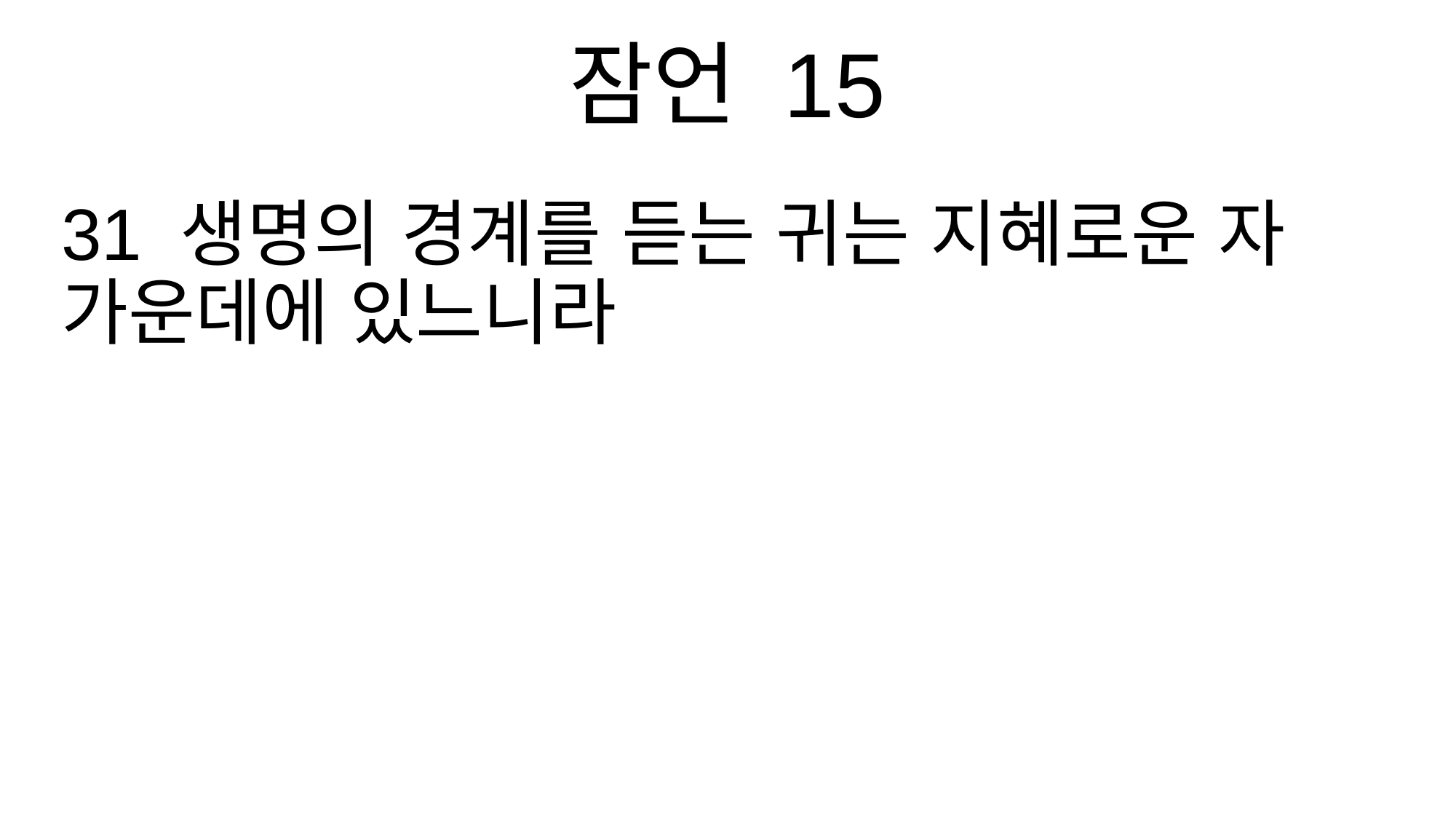

잠언 15
31 생명의 경계를 듣는 귀는 지혜로운 자 가운데에 있느니라